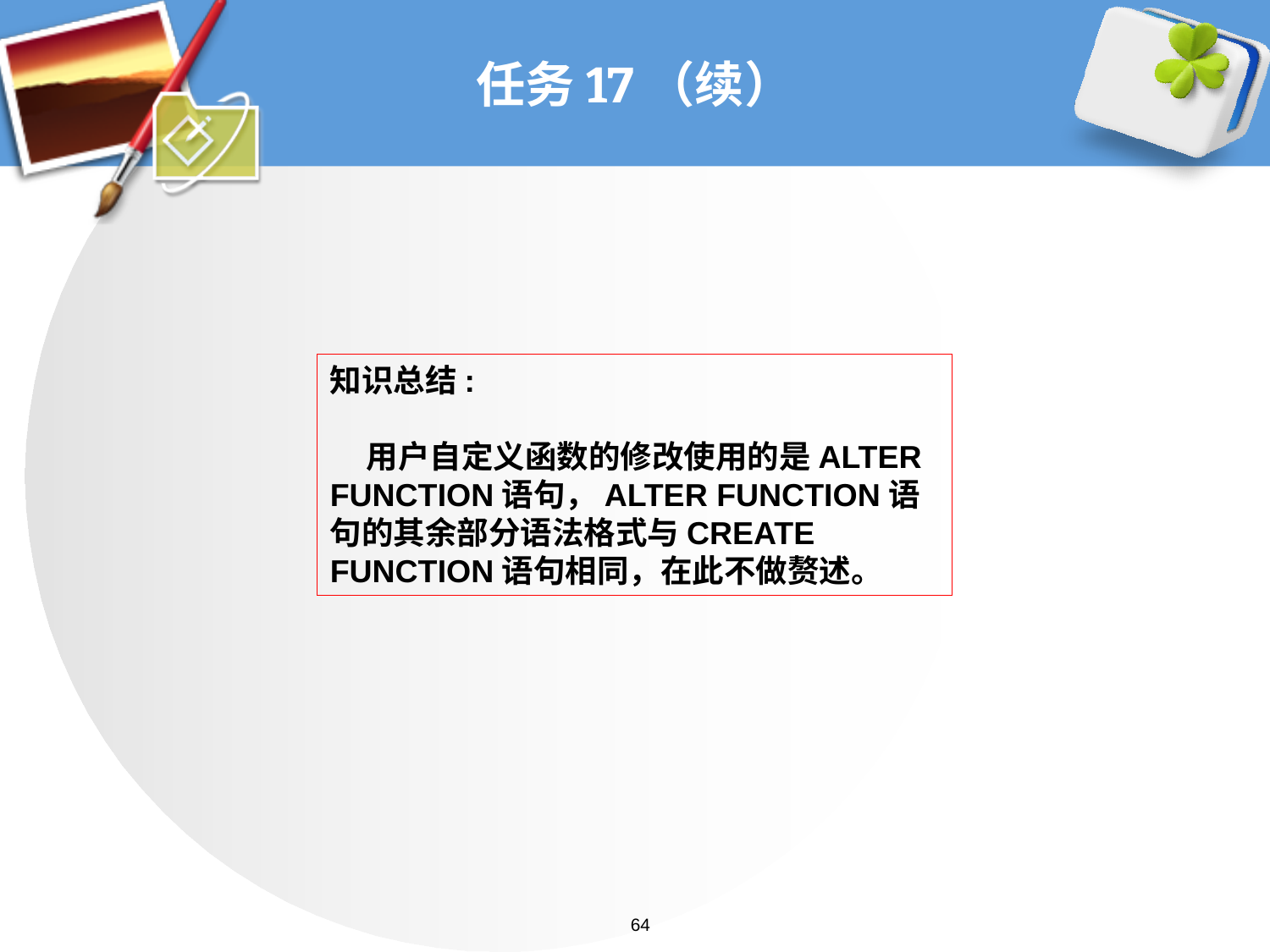

# 任务17（续）
知识总结:

    用户自定义函数的修改使用的是ALTER FUNCTION语句，ALTER FUNCTION语句的其余部分语法格式与CREATE FUNCTION语句相同，在此不做赘述。
64